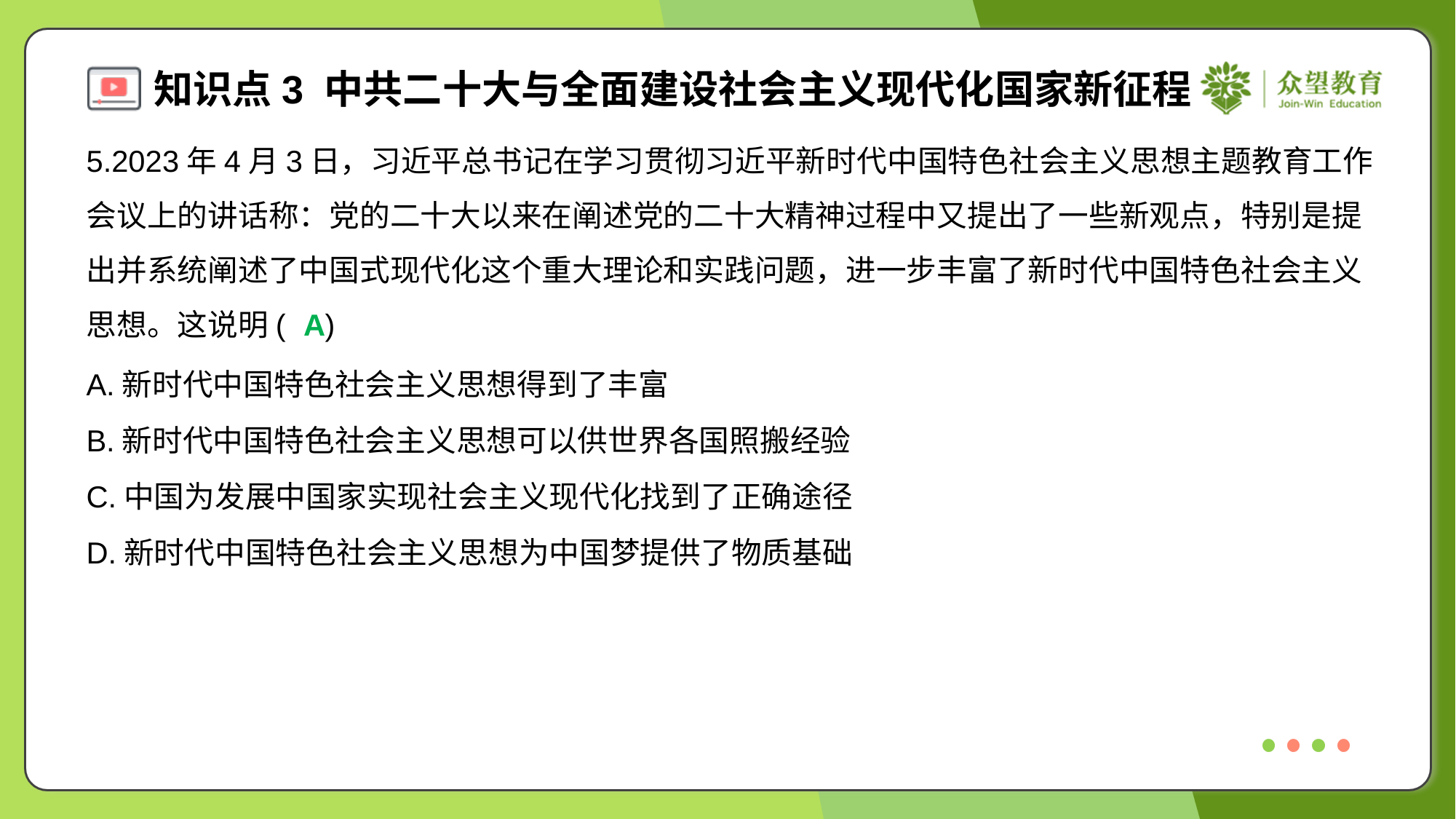

5.2023年4月3日，习近平总书记在学习贯彻习近平新时代中国特色社会主义思想主题教育工作
会议上的讲话称：党的二十大以来在阐述党的二十大精神过程中又提出了一些新观点，特别是提
出并系统阐述了中国式现代化这个重大理论和实践问题，进一步丰富了新时代中国特色社会主义
思想。这说明(     )
A
A.新时代中国特色社会主义思想得到了丰富
B.新时代中国特色社会主义思想可以供世界各国照搬经验
C.中国为发展中国家实现社会主义现代化找到了正确途径
D.新时代中国特色社会主义思想为中国梦提供了物质基础